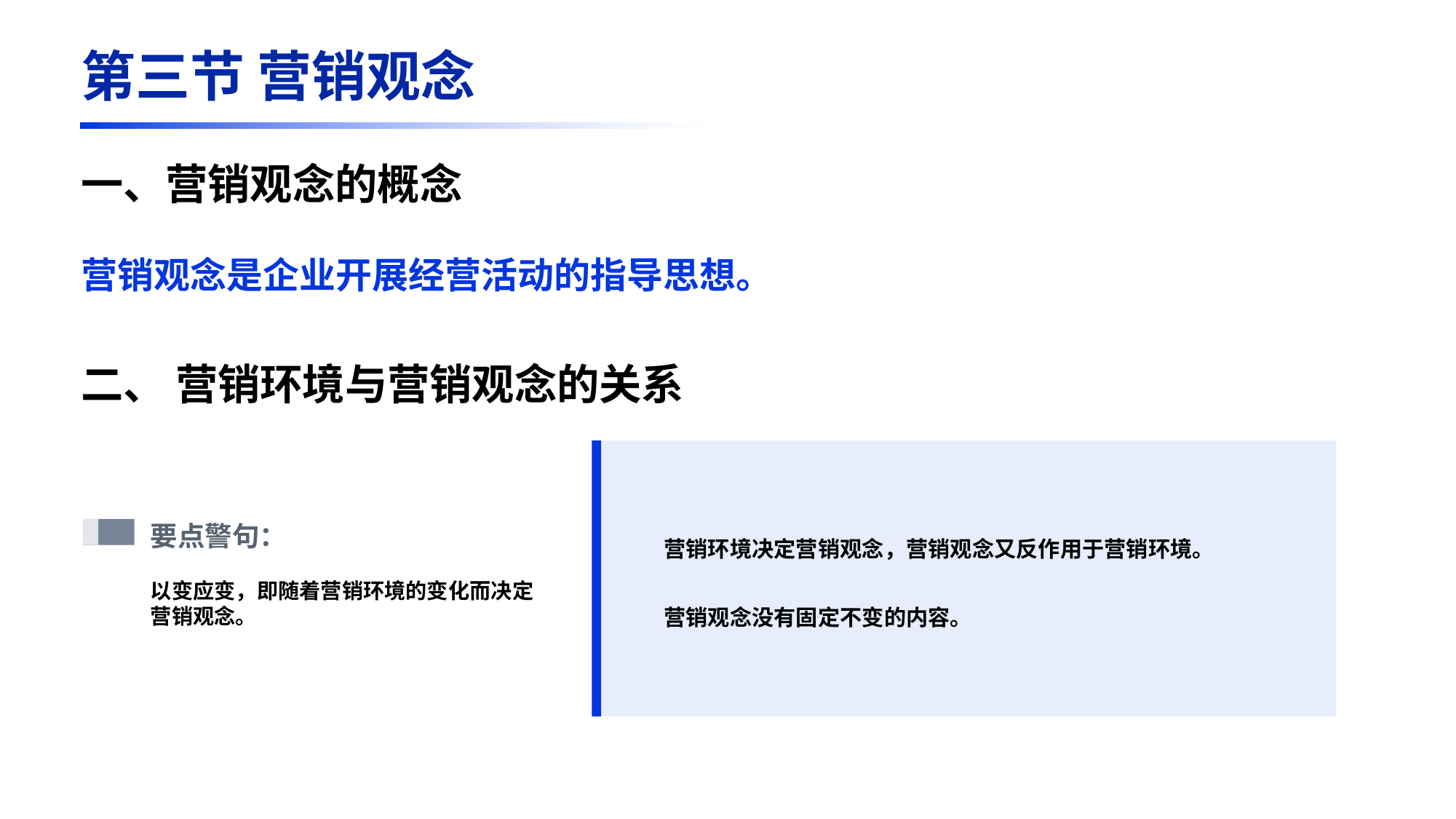

第三节 营销观念
一、营销观念的概念

营销观念是企业开展经营活动的指导思想。
二、 营销环境与营销观念的关系
要点警句：

以变应变，即随着营销环境的变化而决定营销观念。

营销环境决定营销观念，营销观念又反作用于营销环境。
营销观念没有固定不变的内容。